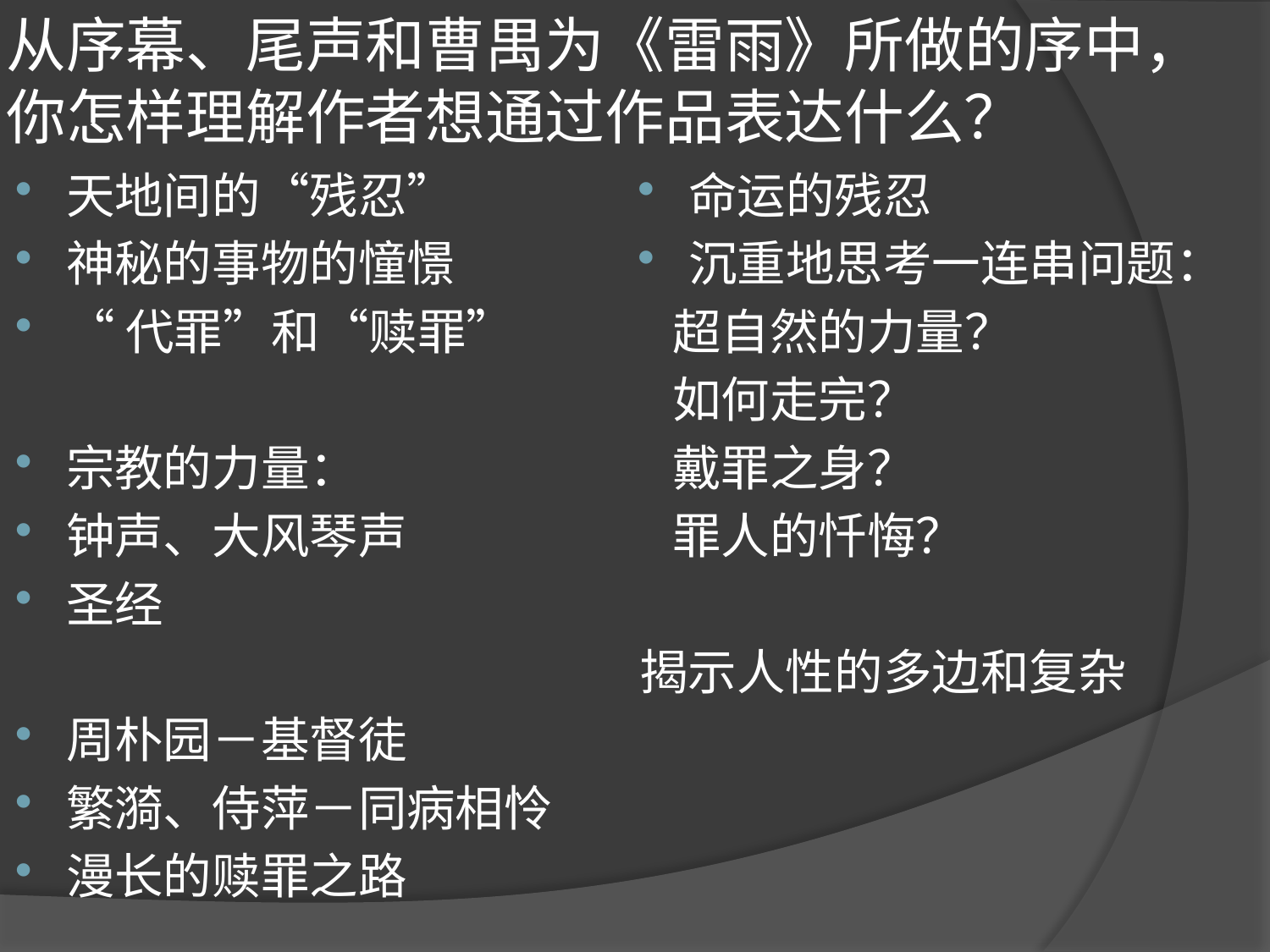

# 从序幕、尾声和曹禺为《雷雨》所做的序中，你怎样理解作者想通过作品表达什么？
天地间的“残忍”
神秘的事物的憧憬
“代罪”和“赎罪”

宗教的力量：
钟声、大风琴声
圣经

周朴园－基督徒
繁漪、侍萍－同病相怜
漫长的赎罪之路
命运的残忍
沉重地思考一连串问题：
  超自然的力量？
  如何走完？
  戴罪之身？
  罪人的忏悔？

揭示人性的多边和复杂